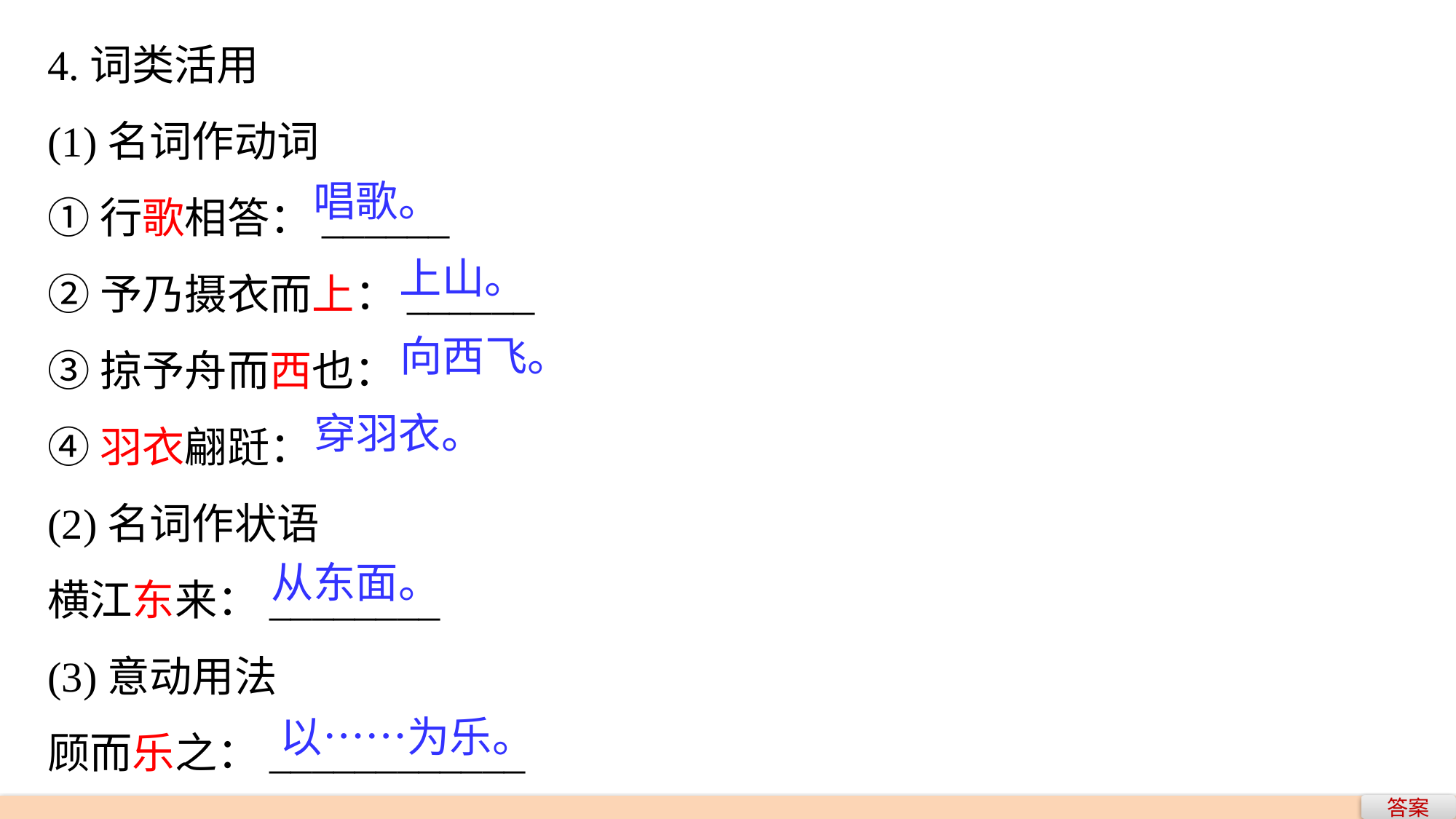

4.词类活用
(1)名词作动词
①行歌相答：______
②予乃摄衣而上：______
③掠予舟而西也：
④羽衣翩跹：
(2)名词作状语
横江东来：________
(3)意动用法
顾而乐之：____________
唱歌。
上山。
向西飞。
穿羽衣。
从东面。
以……为乐。
答案